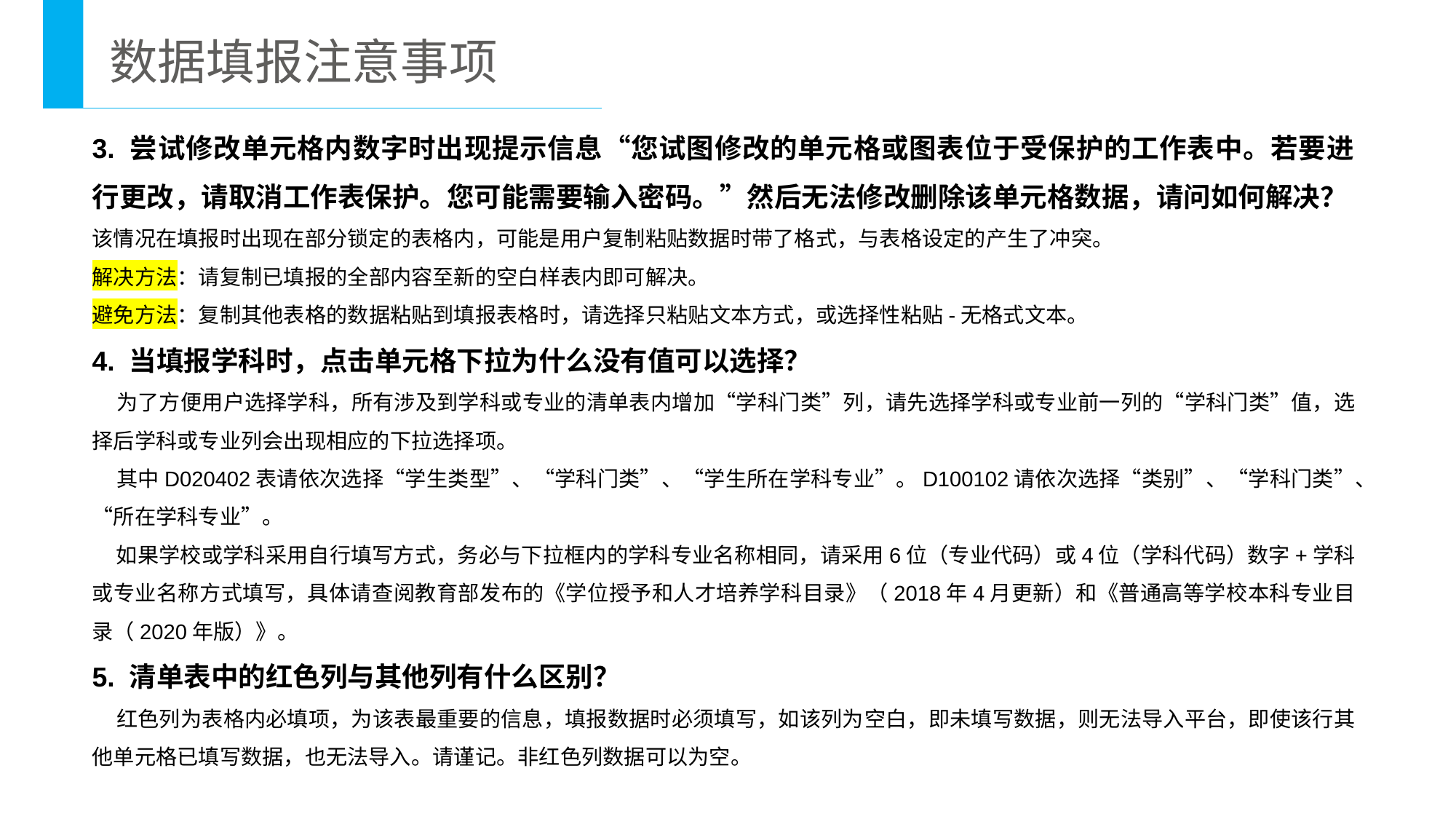

数据填报注意事项
3. 尝试修改单元格内数字时出现提示信息“您试图修改的单元格或图表位于受保护的工作表中。若要进行更改，请取消工作表保护。您可能需要输入密码。”然后无法修改删除该单元格数据，请问如何解决？
该情况在填报时出现在部分锁定的表格内，可能是用户复制粘贴数据时带了格式，与表格设定的产生了冲突。
解决方法：请复制已填报的全部内容至新的空白样表内即可解决。
避免方法：复制其他表格的数据粘贴到填报表格时，请选择只粘贴文本方式，或选择性粘贴-无格式文本。
4. 当填报学科时，点击单元格下拉为什么没有值可以选择？
    为了方便用户选择学科，所有涉及到学科或专业的清单表内增加“学科门类”列，请先选择学科或专业前一列的“学科门类”值，选择后学科或专业列会出现相应的下拉选择项。
    其中D020402表请依次选择“学生类型”、“学科门类”、“学生所在学科专业”。D100102请依次选择“类别”、“学科门类”、“所在学科专业”。
    如果学校或学科采用自行填写方式，务必与下拉框内的学科专业名称相同，请采用6位（专业代码）或4位（学科代码）数字+学科或专业名称方式填写，具体请查阅教育部发布的《学位授予和人才培养学科目录》（2018年4月更新）和《普通高等学校本科专业目录（2020年版）》。
5. 清单表中的红色列与其他列有什么区别？
    红色列为表格内必填项，为该表最重要的信息，填报数据时必须填写，如该列为空白，即未填写数据，则无法导入平台，即使该行其他单元格已填写数据，也无法导入。请谨记。非红色列数据可以为空。